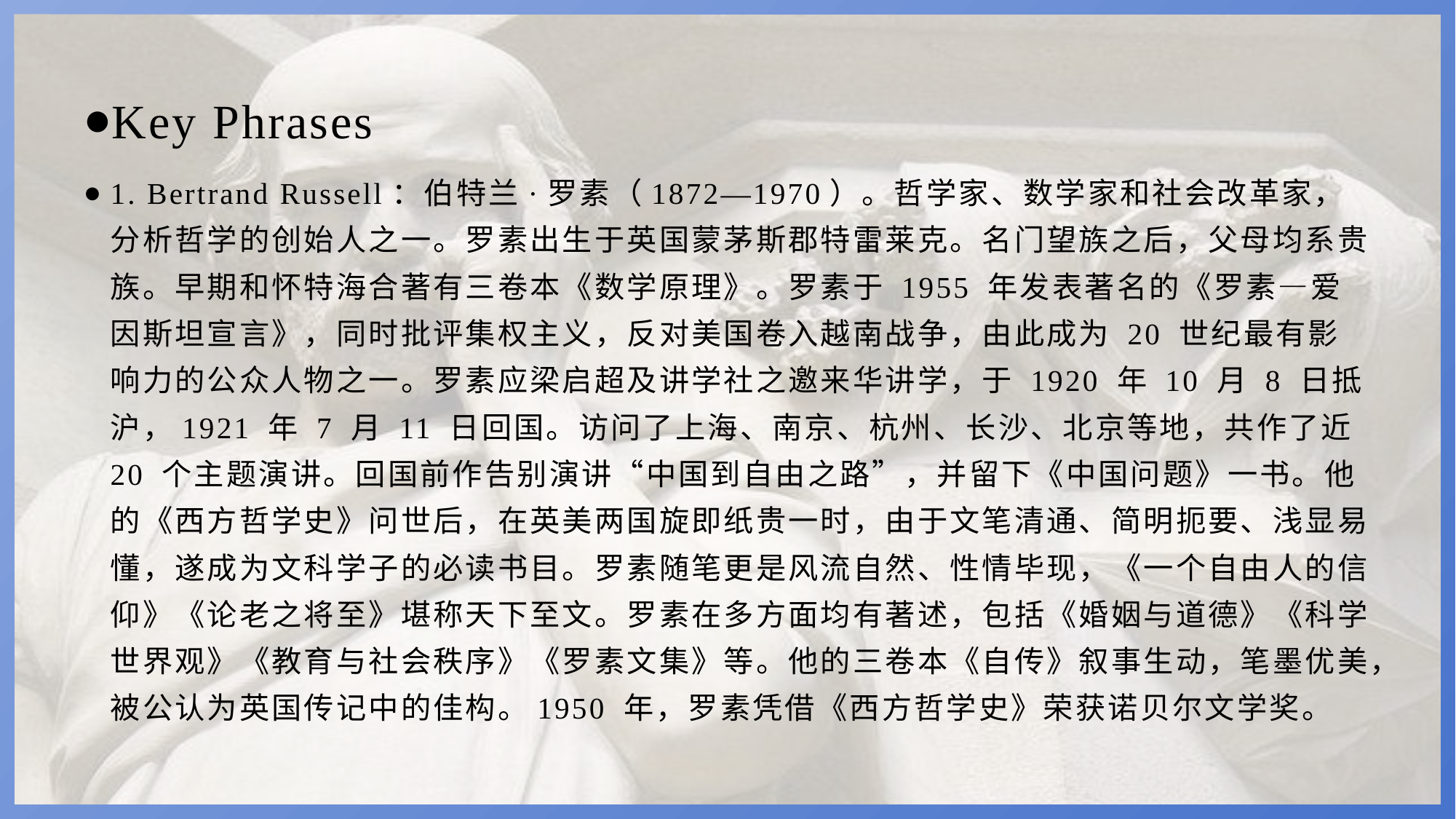

Key Phrases
1. Bertrand Russell：伯特兰·罗素（1872—1970）。哲学家、数学家和社会改革家，分析哲学的创始人之一。罗素出生于英国蒙茅斯郡特雷莱克。名门望族之后，父母均系贵族。早期和怀特海合著有三卷本《数学原理》。罗素于 1955 年发表著名的《罗素—爱因斯坦宣言》，同时批评集权主义，反对美国卷入越南战争，由此成为 20 世纪最有影响力的公众人物之一。罗素应梁启超及讲学社之邀来华讲学，于 1920 年 10 月 8 日抵沪，1921 年 7 月 11 日回国。访问了上海、南京、杭州、长沙、北京等地，共作了近20 个主题演讲。回国前作告别演讲“中国到自由之路”，并留下《中国问题》一书。他的《西方哲学史》问世后，在英美两国旋即纸贵一时，由于文笔清通、简明扼要、浅显易懂，遂成为文科学子的必读书目。罗素随笔更是风流自然、性情毕现，《一个自由人的信仰》《论老之将至》堪称天下至文。罗素在多方面均有著述，包括《婚姻与道德》《科学世界观》《教育与社会秩序》《罗素文集》等。他的三卷本《自传》叙事生动，笔墨优美，被公认为英国传记中的佳构。1950 年，罗素凭借《西方哲学史》荣获诺贝尔文学奖。